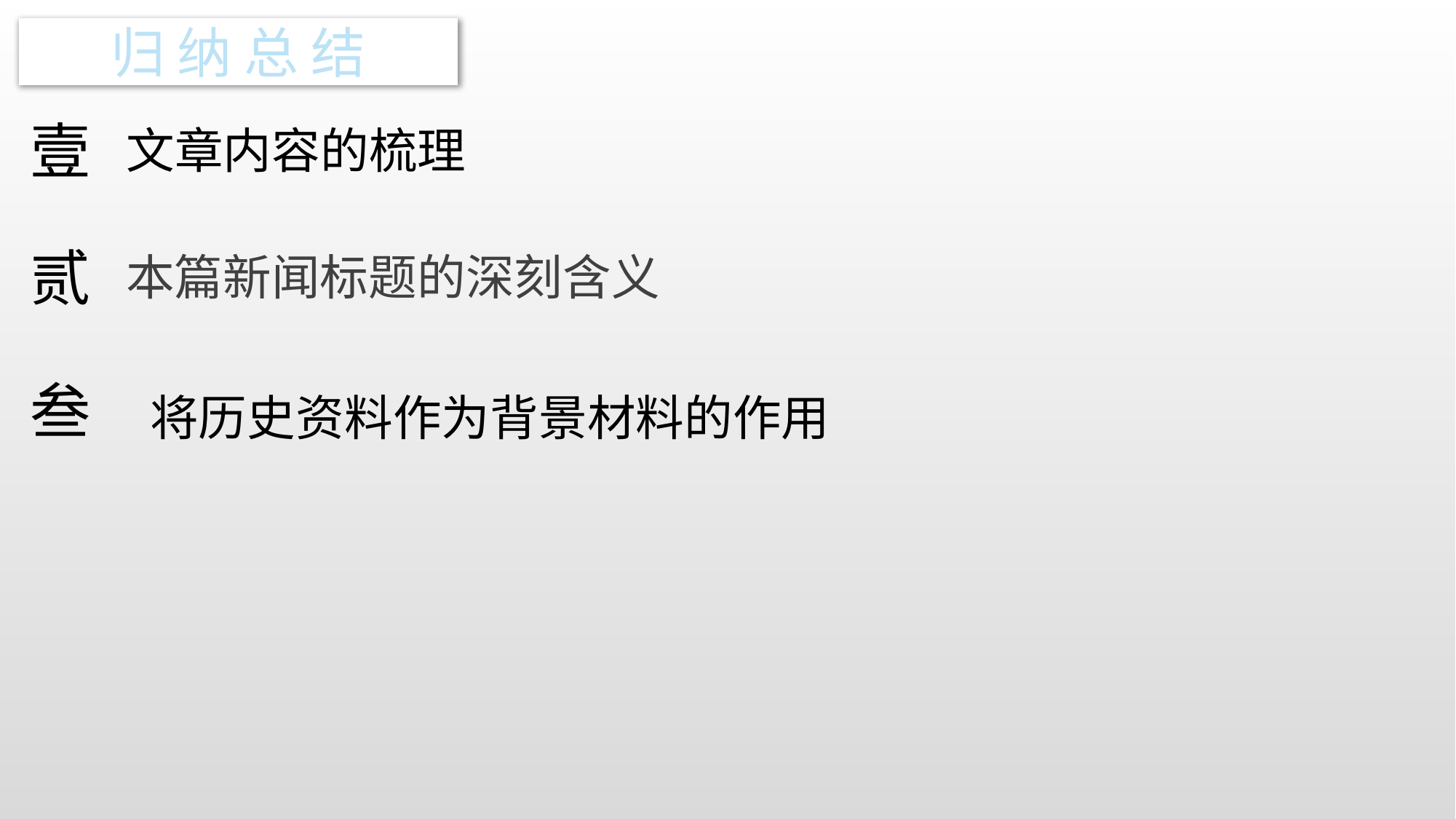

归 纳 总 结
壹
文章内容的梳理
贰
本篇新闻标题的深刻含义
叁
将历史资料作为背景材料的作用